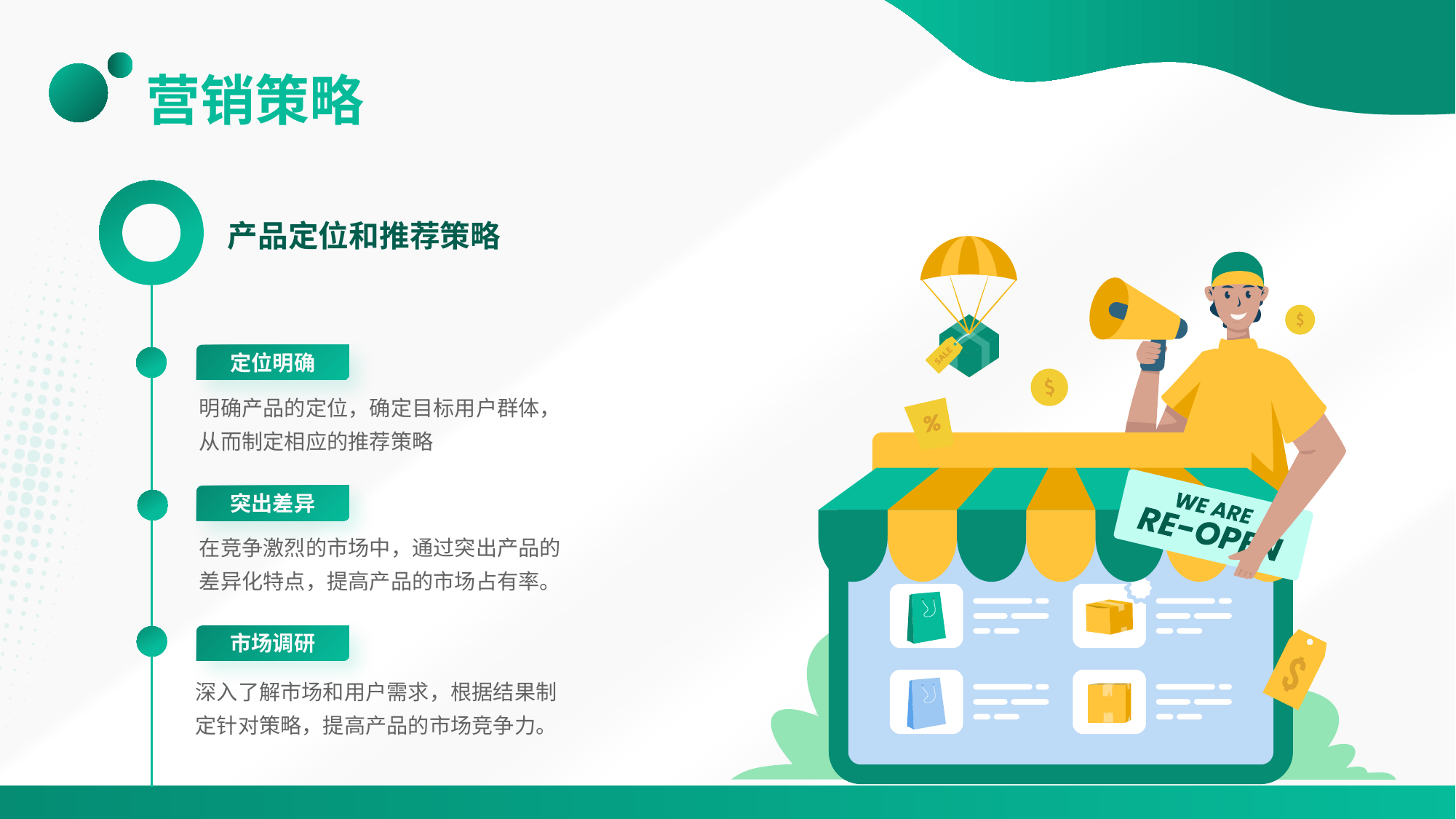

# 营销策略

产品定位和推荐策略

定位明确
明确产品的定位，确定目标用户群体，从而制定相应的推荐策略

突出差异
在竞争激烈的市场中，通过突出产品的差异化特点，提高产品的市场占有率。

市场调研

深入了解市场和用户需求，根据结果制定针对策略，提高产品的市场竞争力。